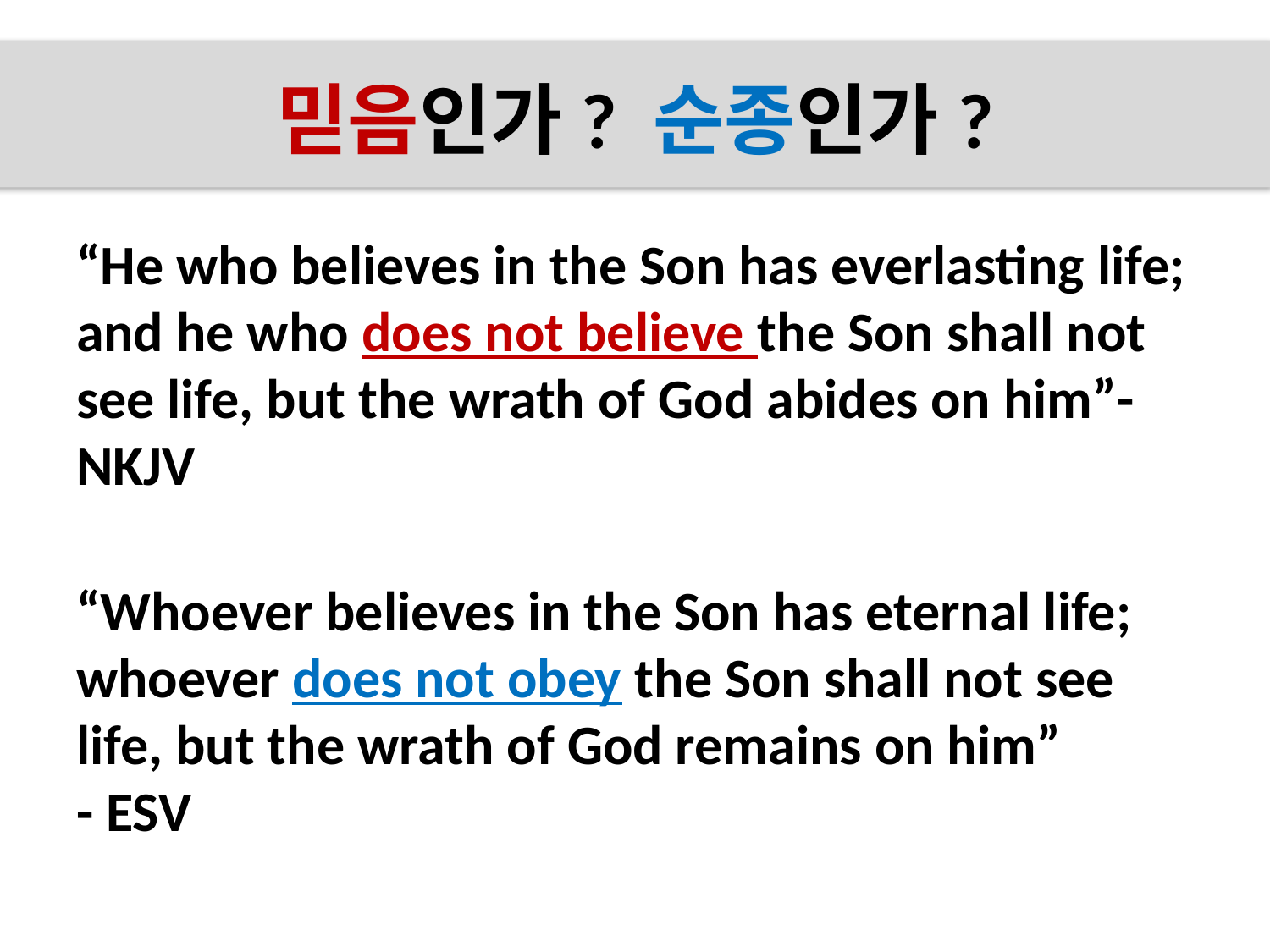

# 믿음인가? 순종인가?

“He who believes in the Son has everlasting life; and he who does not believe the Son shall not see life, but the wrath of God abides on him”- NKJV
“Whoever believes in the Son has eternal life; whoever does not obey the Son shall not see life, but the wrath of God remains on him”
- ESV